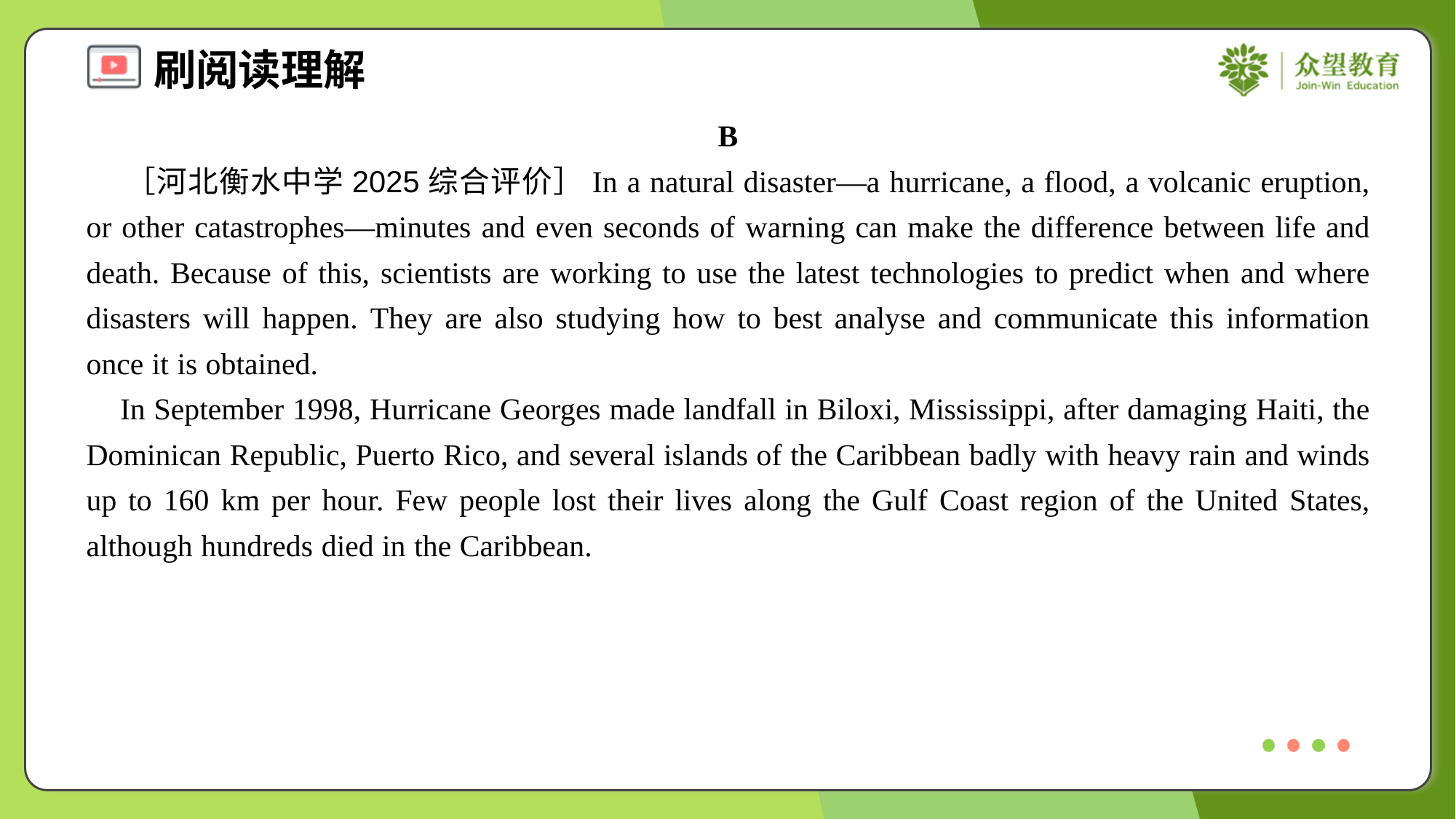

B
    ［河北衡水中学2025综合评价］In a natural disaster—a hurricane, a flood, a volcanic eruption, or other catastrophes—minutes and even seconds of warning can make the difference between life and death. Because of this, scientists are working to use the latest technologies to predict when and where disasters will happen. They are also studying how to best analyse and communicate this information once it is obtained.
    In September 1998, Hurricane Georges made landfall in Biloxi, Mississippi, after damaging Haiti, the Dominican Republic, Puerto Rico, and several islands of the Caribbean badly with heavy rain and winds up to 160 km per hour. Few people lost their lives along the Gulf Coast region of the United States, although hundreds died in the Caribbean.